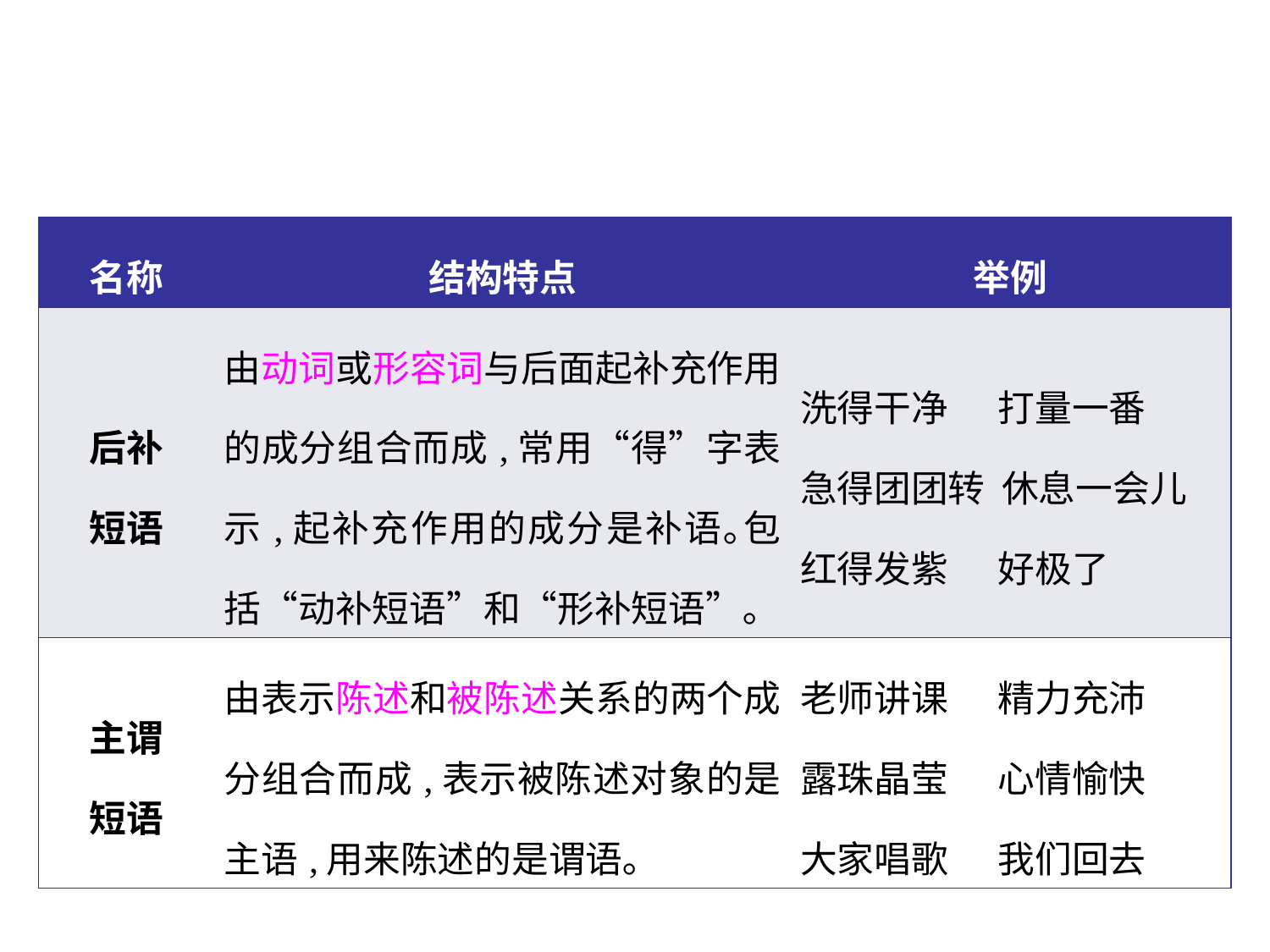

| 名称 | 结构特点 | 举例 |
| --- | --- | --- |
| 后补 短语 | 由动词或形容词与后面起补充作用的成分组合而成,常用“得”字表示,起补充作用的成分是补语｡包括“动补短语”和“形补短语”｡ | 洗得干净 打量一番 急得团团转 休息一会儿 红得发紫 好极了 |
| 主谓 短语 | 由表示陈述和被陈述关系的两个成分组合而成,表示被陈述对象的是主语,用来陈述的是谓语｡ | 老师讲课 精力充沛 露珠晶莹 心情愉快 大家唱歌 我们回去 |